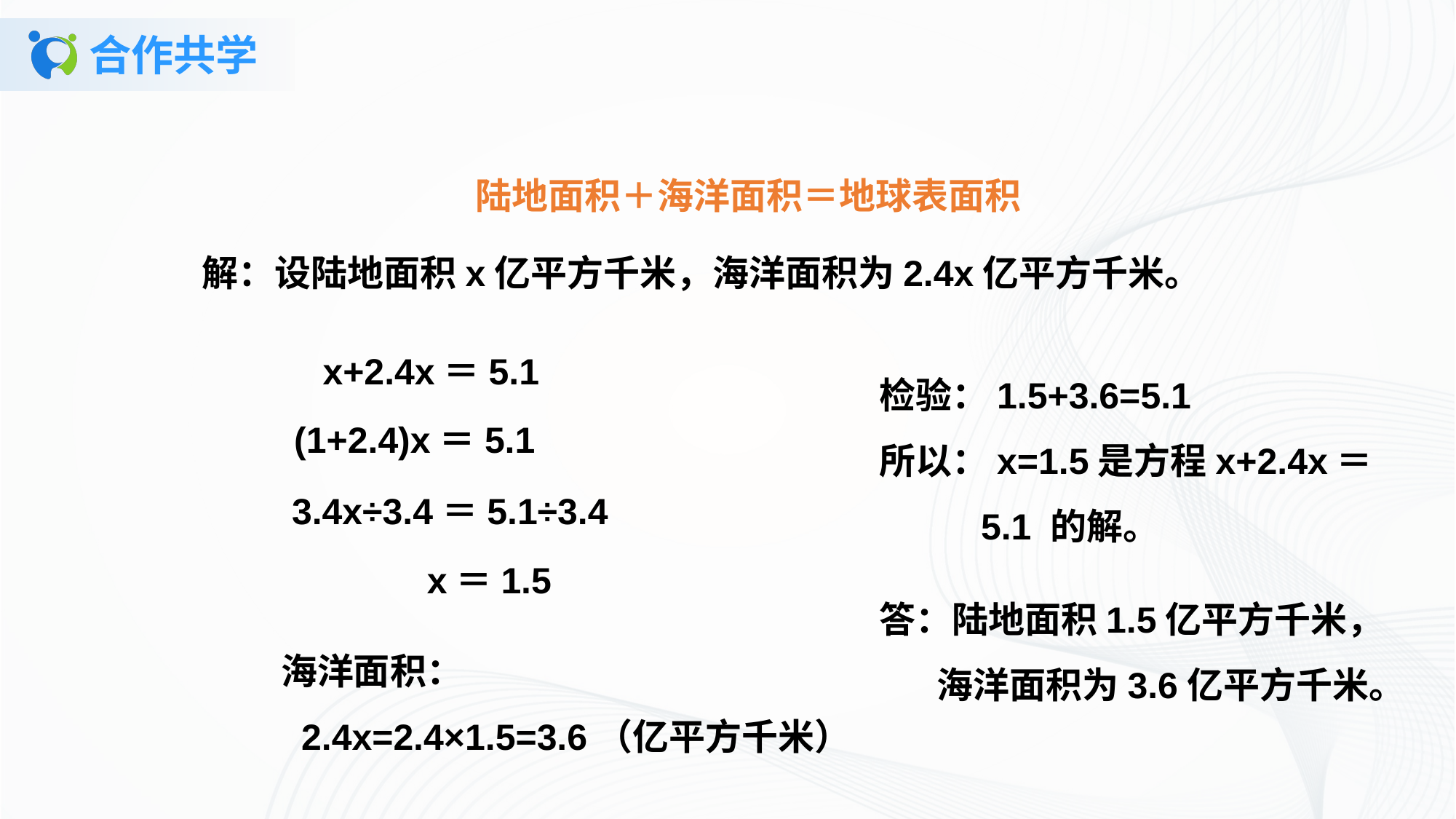

# 合作共学
陆地面积＋海洋面积＝地球表面积
解：设陆地面积x亿平方千米，海洋面积为2.4x亿平方千米。
 x+2.4x＝5.1
检验：1.5+3.6=5.1
所以：x=1.5是方程x+2.4x＝
          5.1 的解。
 (1+2.4)x＝5.1
 3.4x÷3.4＝5.1÷3.4
 x＝1.5
答：陆地面积1.5亿平方千米，
      海洋面积为3.6亿平方千米。
海洋面积：
  2.4x=2.4×1.5=3.6（亿平方千米）